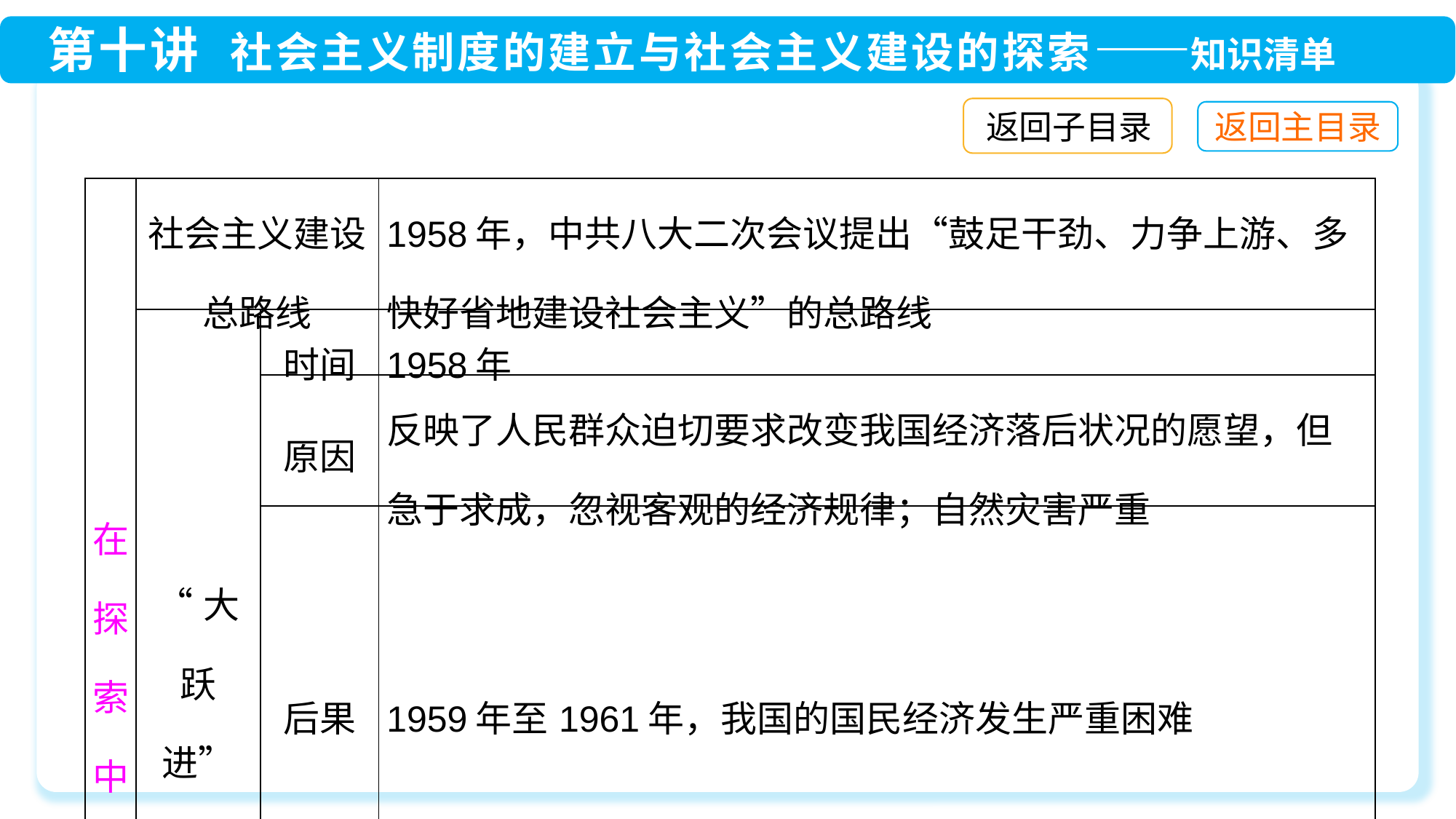

返回子目录
| 在探索中曲折前进 | 社会主义建设总路线 |  | 1958年，中共八大二次会议提出“鼓足干劲、力争上游、多快好省地建设社会主义”的总路线 |
| --- | --- | --- | --- |
|  | “大跃进”和人民公社化运动 | 时间 | 1958年 |
|  |  | 原因 | 反映了人民群众迫切要求改变我国经济落后状况的愿望，但急于求成，忽视客观的经济规律；自然灾害严重 |
|  |  | 后果 | 1959年至1961年，我国的国民经济发生严重困难 |
|  |  | 教训 | （1）经济建设要从我国基本国情出发，实事求是 （2）经济建设要遵循经济发展的客观规律，不能急于求成 （3）生产关系一定要适应生产力的发展 |